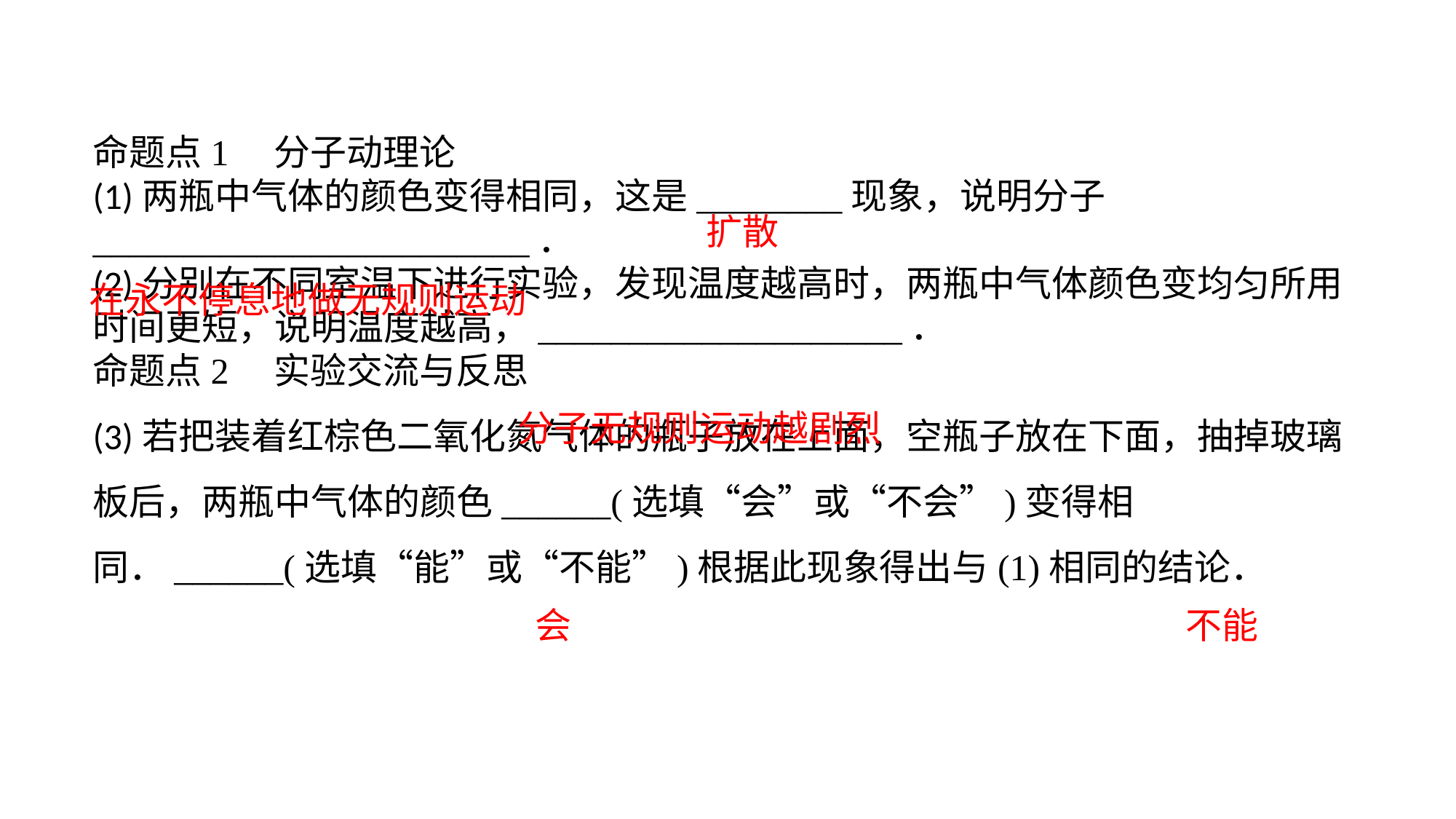

命题点1　分子动理论(1)两瓶中气体的颜色变得相同，这是________现象，说明分子________________________．(2)分别在不同室温下进行实验，发现温度越高时，两瓶中气体颜色变均匀所用时间更短，说明温度越高，____________________．命题点2　实验交流与反思(3)若把装着红棕色二氧化氮气体的瓶子放在上面，空瓶子放在下面，抽掉玻璃板后，两瓶中气体的颜色______(选填“会”或“不会”)变得相同．______(选填“能”或“不能”)根据此现象得出与(1)相同的结论．
扩散
在永不停息地做无规则运动
分子无规则运动越剧烈
会
不能